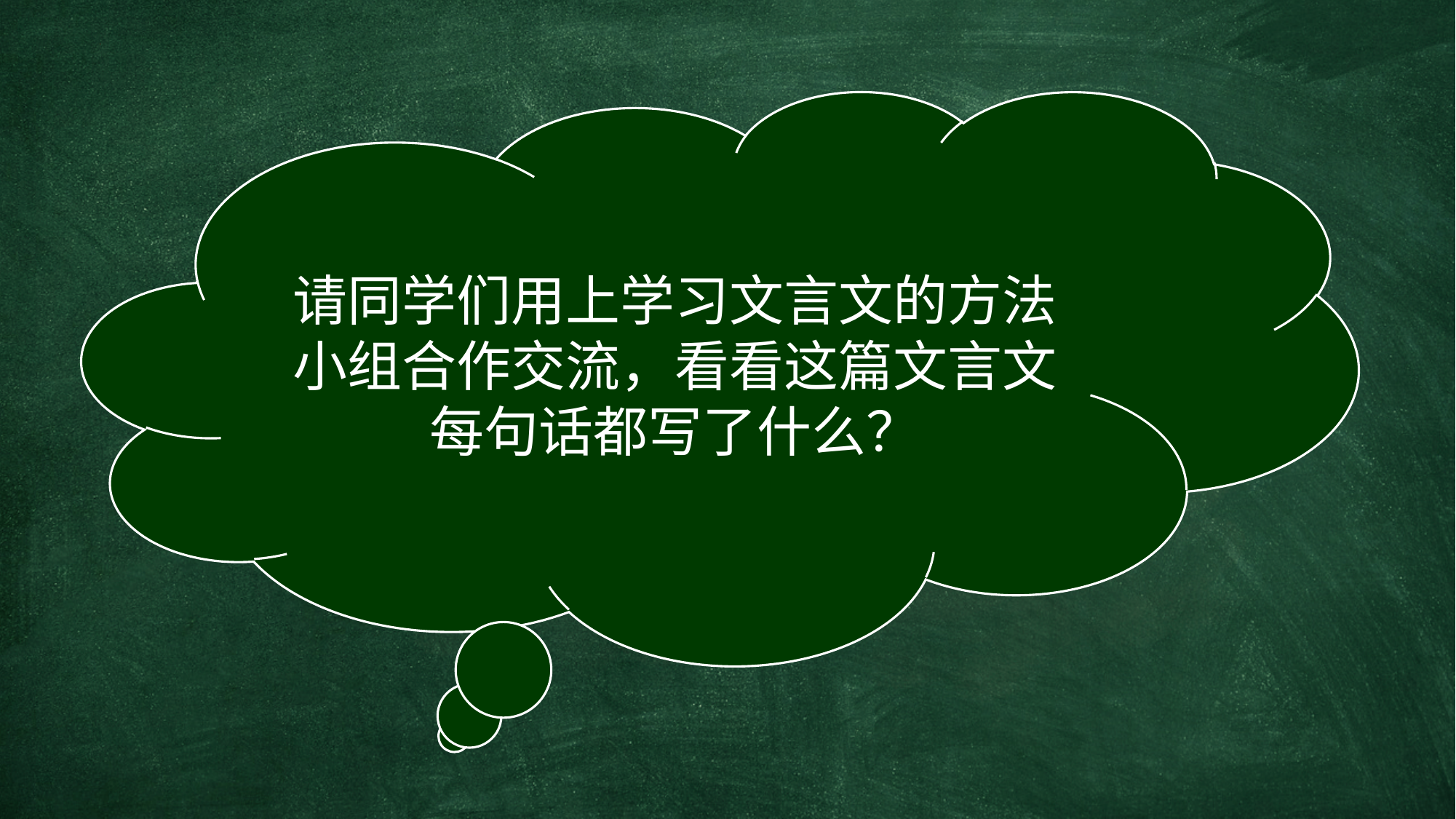

请同学们用上学习文言文的方法小组合作交流，看看这篇文言文每句话都写了什么？